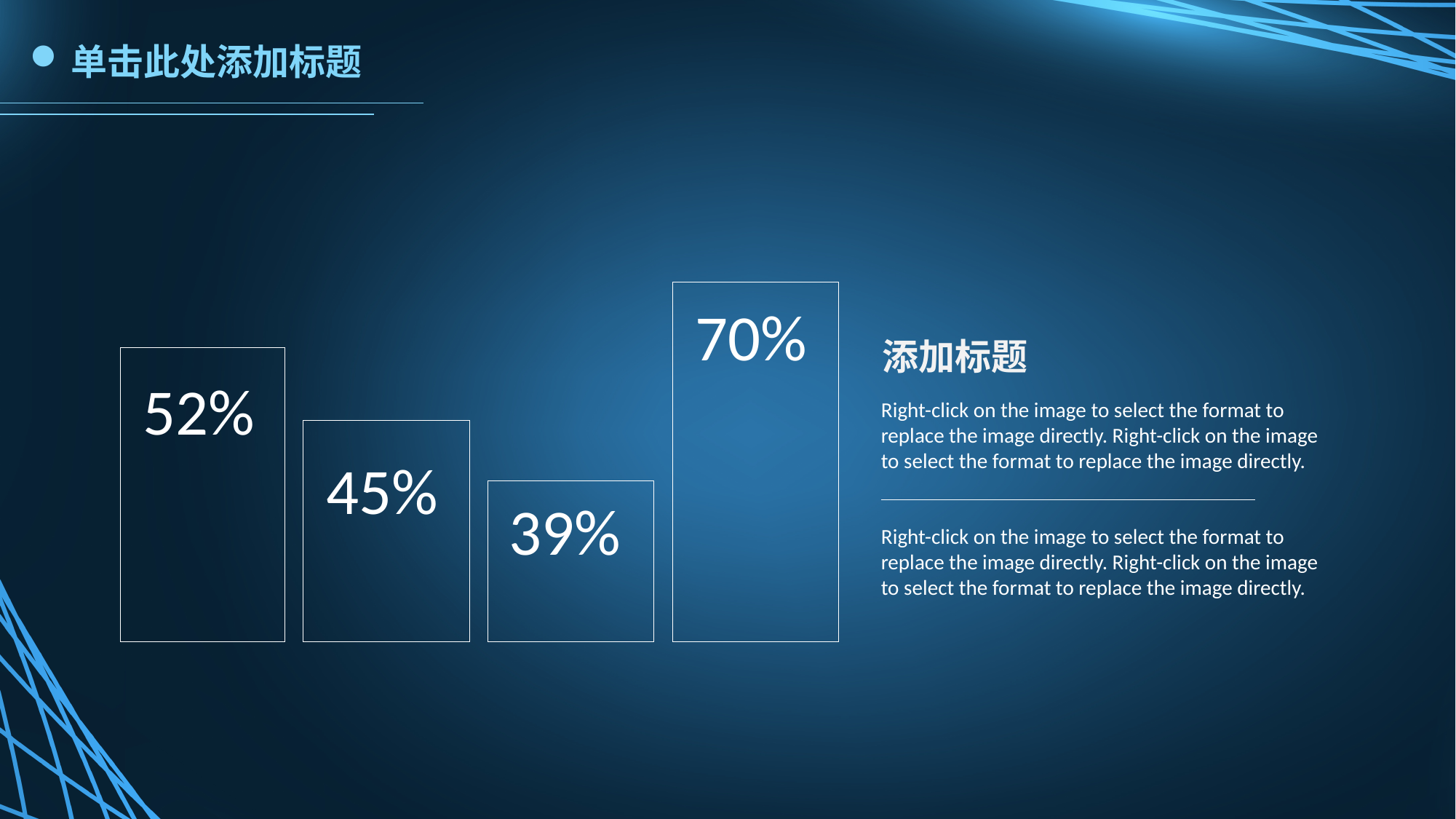

单击此处添加标题

70%
添加标题

52%
Right-click on the image to select the format to replace the image directly. Right-click on the image to select the format to replace the image directly.

45%

39%
Right-click on the image to select the format to replace the image directly. Right-click on the image to select the format to replace the image directly.